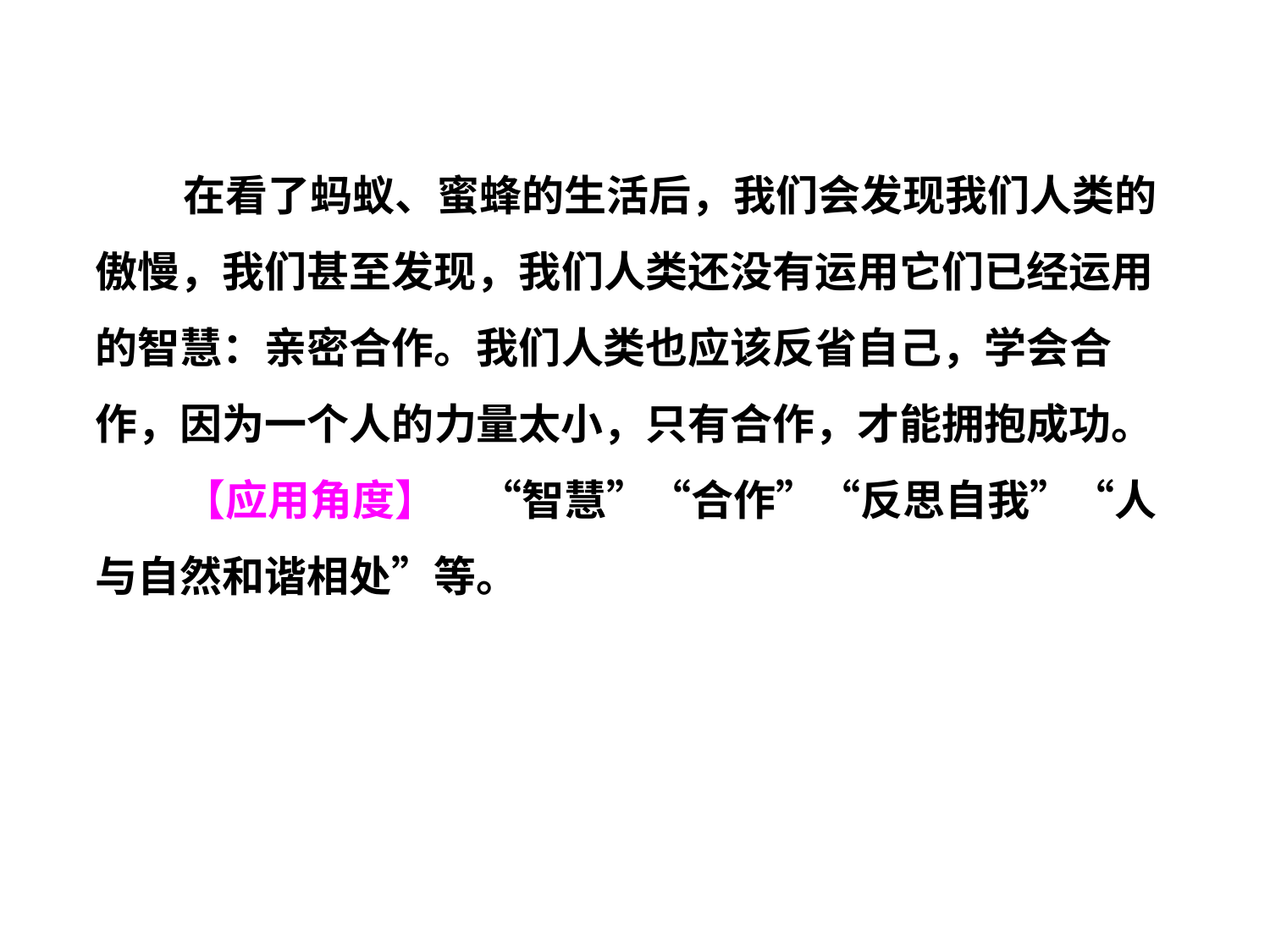

在看了蚂蚁、蜜蜂的生活后，我们会发现我们人类的傲慢，我们甚至发现，我们人类还没有运用它们已经运用的智慧：亲密合作。我们人类也应该反省自己，学会合作，因为一个人的力量太小，只有合作，才能拥抱成功。
【应用角度】　“智慧”“合作”“反思自我”“人与自然和谐相处”等。